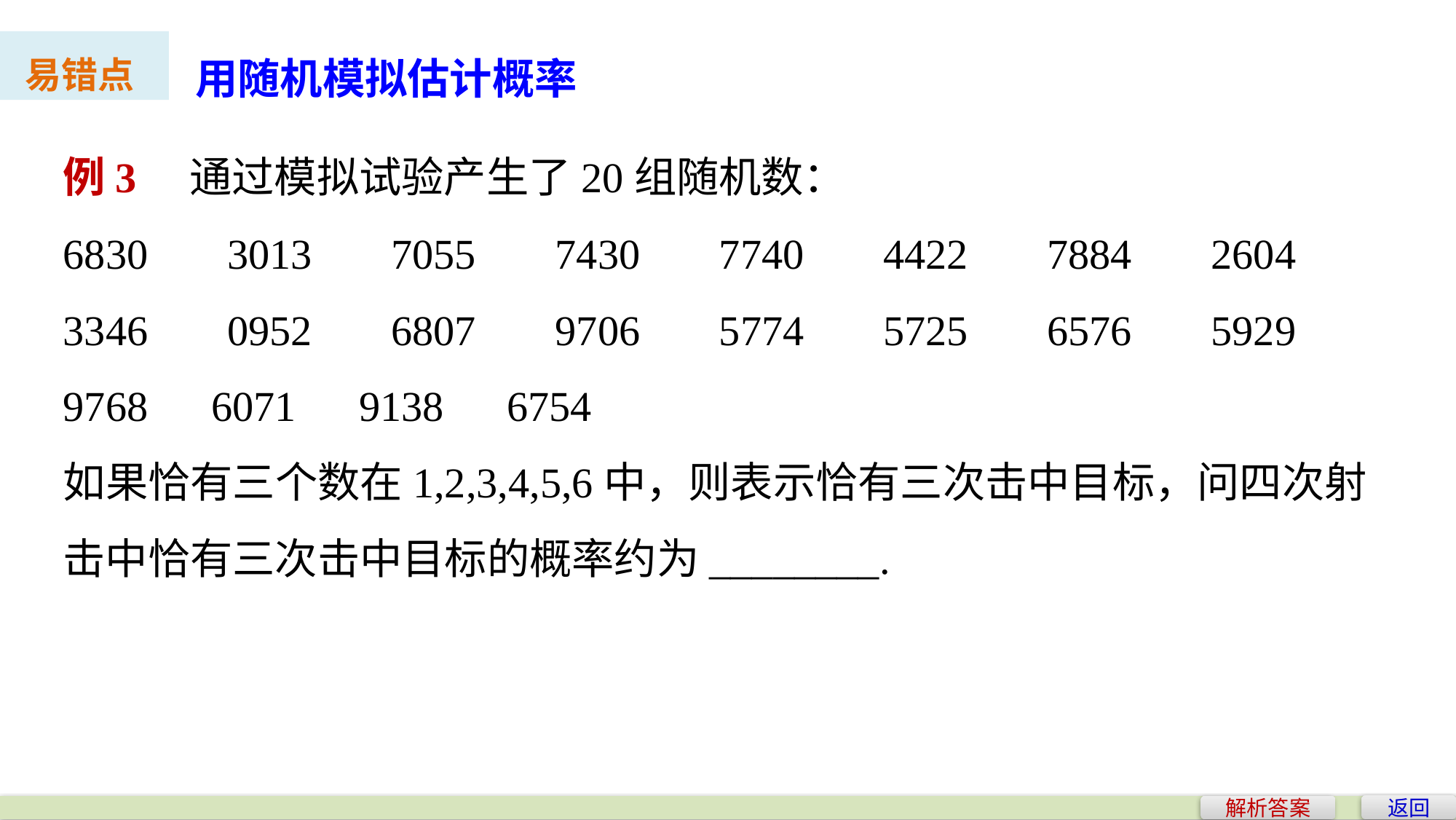

用随机模拟估计概率

易错点
例3　通过模拟试验产生了20组随机数：
6830　3013　7055　7430　7740　4422　7884　2604　3346　0952　6807　9706　5774　5725　6576　5929　9768　6071　9138　6754
如果恰有三个数在1,2,3,4,5,6中，则表示恰有三次击中目标，问四次射击中恰有三次击中目标的概率约为________.
返回
解析答案